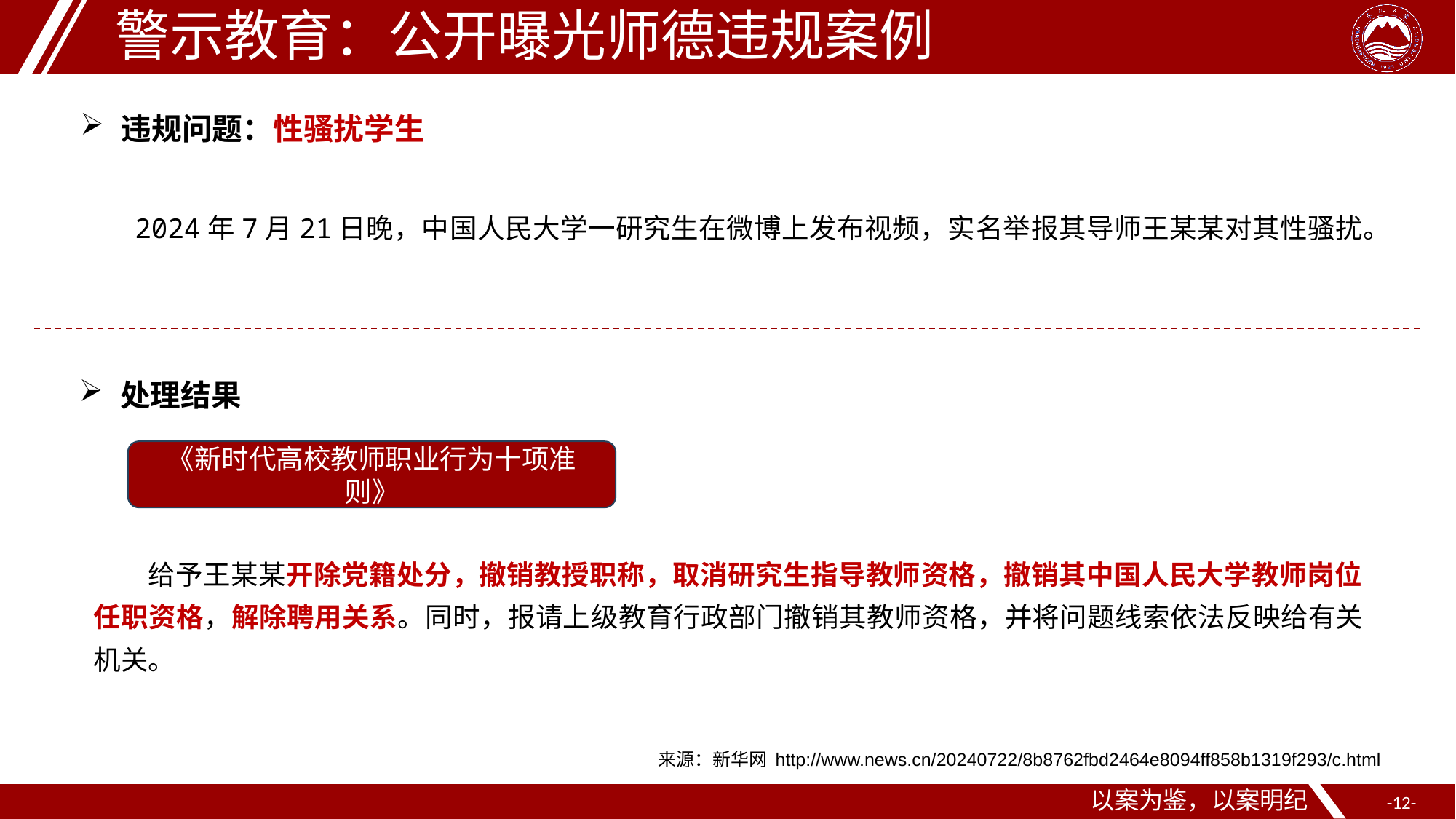

警示教育：公开曝光师德违规案例
违规问题：性骚扰学生
2024年7月21日晚，中国人民大学一研究生在微博上发布视频，实名举报其导师王某某对其性骚扰。
处理结果
《新时代高校教师职业行为十项准则》
给予王某某开除党籍处分，撤销教授职称，取消研究生指导教师资格，撤销其中国人民大学教师岗位任职资格，解除聘用关系。同时，报请上级教育行政部门撤销其教师资格，并将问题线索依法反映给有关机关。
来源：新华网 http://www.news.cn/20240722/8b8762fbd2464e8094ff858b1319f293/c.html
以案为鉴，以案明纪
-12-